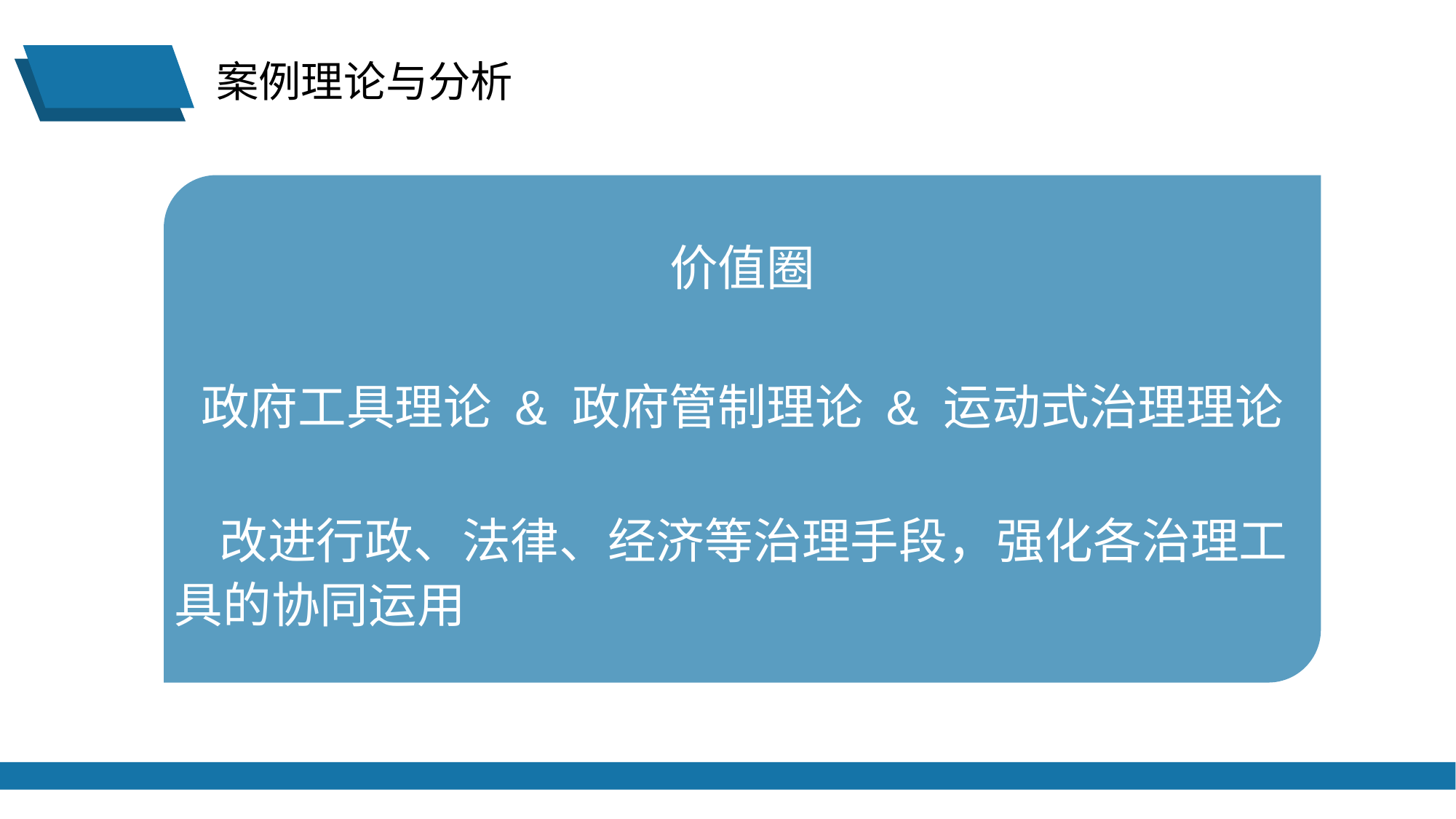

案例理论与分析

价值圈

政府工具理论 & 政府管制理论 & 运动式治理理论

   改进行政、法律、经济等治理手段，强化各治理工具的协同运用